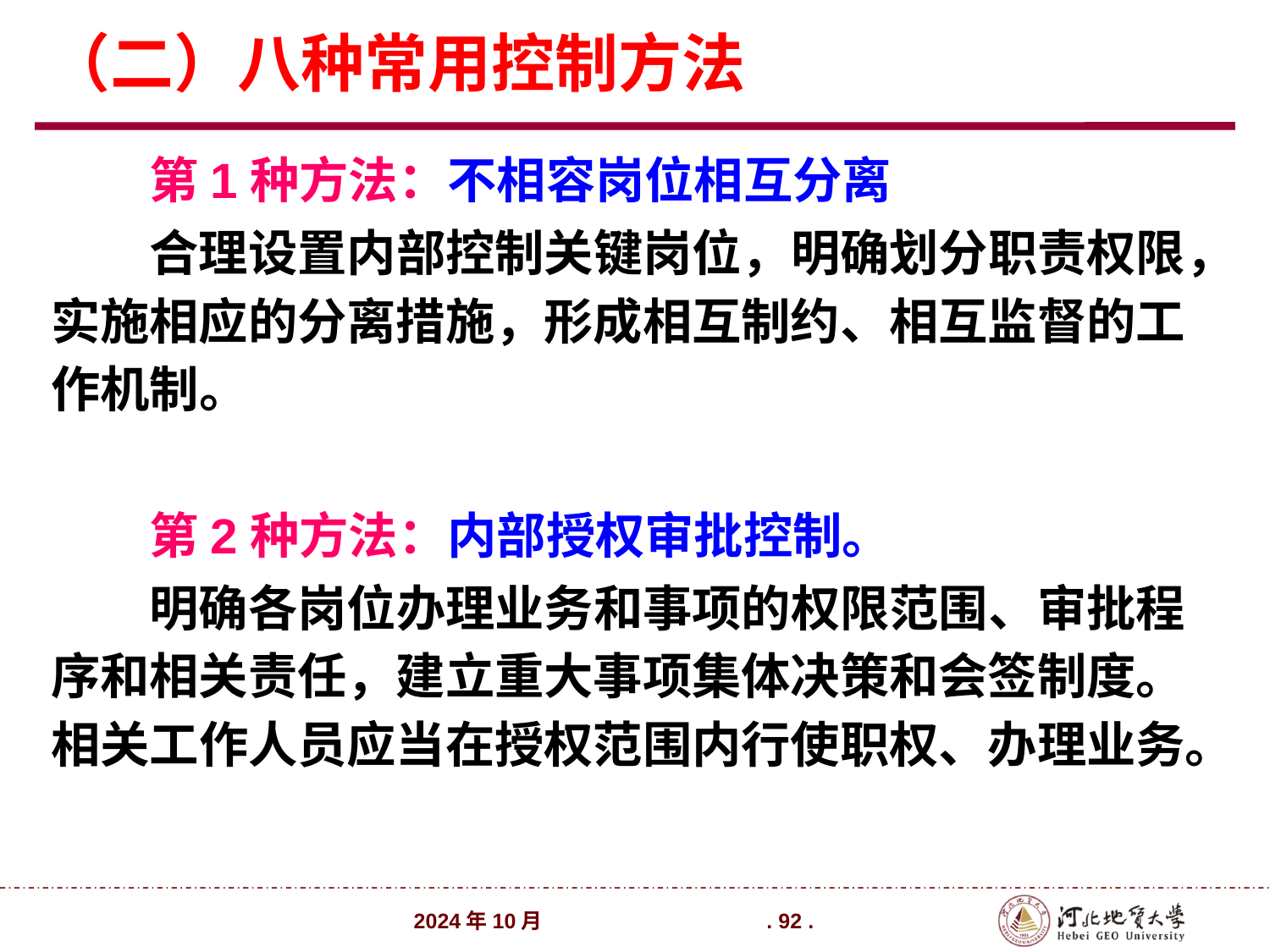

# （二）八种常用控制方法
第1种方法：不相容岗位相互分离
合理设置内部控制关键岗位，明确划分职责权限，实施相应的分离措施，形成相互制约、相互监督的工作机制。

第2种方法：内部授权审批控制。
明确各岗位办理业务和事项的权限范围、审批程序和相关责任，建立重大事项集体决策和会签制度。相关工作人员应当在授权范围内行使职权、办理业务。
2024年10月                                             . 92 .